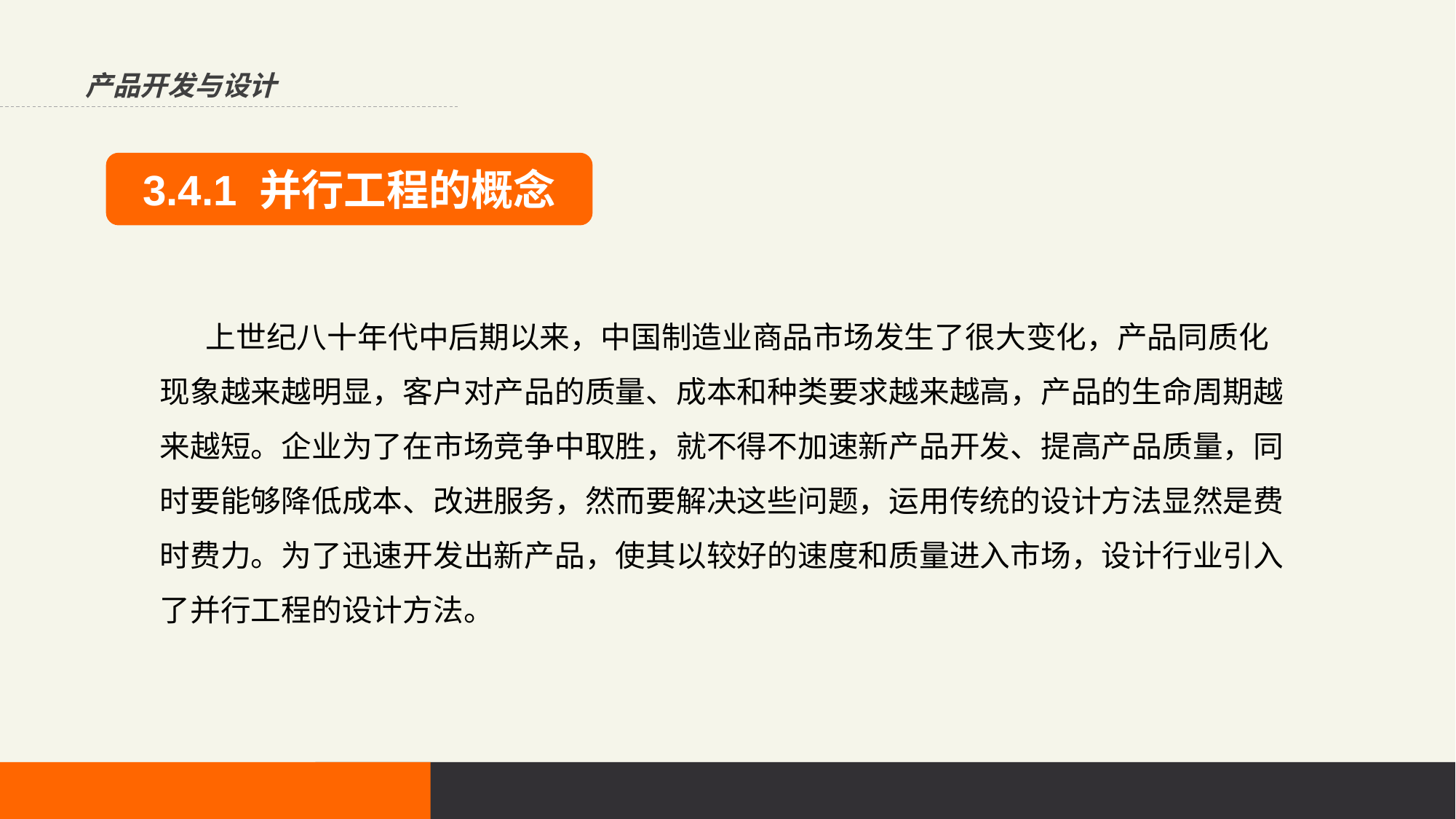

产品开发与设计
3.4.1 并行工程的概念
 上世纪八十年代中后期以来，中国制造业商品市场发生了很大变化，产品同质化现象越来越明显，客户对产品的质量、成本和种类要求越来越高，产品的生命周期越来越短。企业为了在市场竞争中取胜，就不得不加速新产品开发、提高产品质量，同时要能够降低成本、改进服务，然而要解决这些问题，运用传统的设计方法显然是费时费力。为了迅速开发出新产品，使其以较好的速度和质量进入市场，设计行业引入了并行工程的设计方法。